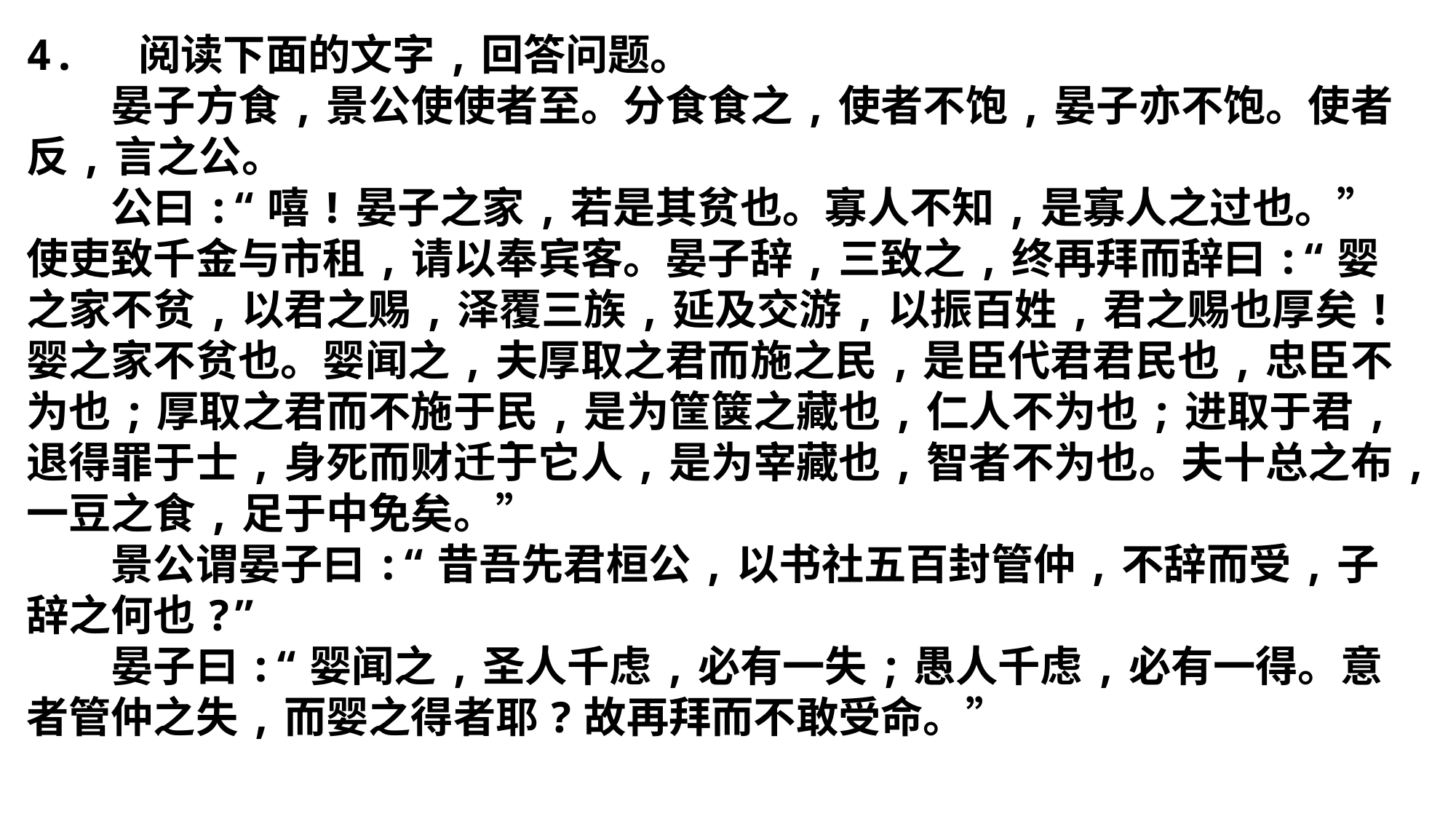

4.  阅读下面的文字,回答问题。
　　晏子方食,景公使使者至。分食食之,使者不饱,晏子亦不饱。使者反,言之公。
　　公曰:“嘻!晏子之家,若是其贫也。寡人不知,是寡人之过也。”使吏致千金与市租,请以奉宾客。晏子辞,三致之,终再拜而辞曰:“婴之家不贫,以君之赐,泽覆三族,延及交游,以振百姓,君之赐也厚矣!婴之家不贫也。婴闻之,夫厚取之君而施之民,是臣代君君民也,忠臣不为也;厚取之君而不施于民,是为筐箧之藏也,仁人不为也;进取于君,退得罪于士,身死而财迁于它人,是为宰藏也,智者不为也。夫十总之布,一豆之食,足于中免矣。”
　　景公谓晏子曰:“昔吾先君桓公,以书社五百封管仲,不辞而受,子辞之何也?”
　　晏子曰:“婴闻之,圣人千虑,必有一失;愚人千虑,必有一得。意者管仲之失,而婴之得者耶?故再拜而不敢受命。”
·